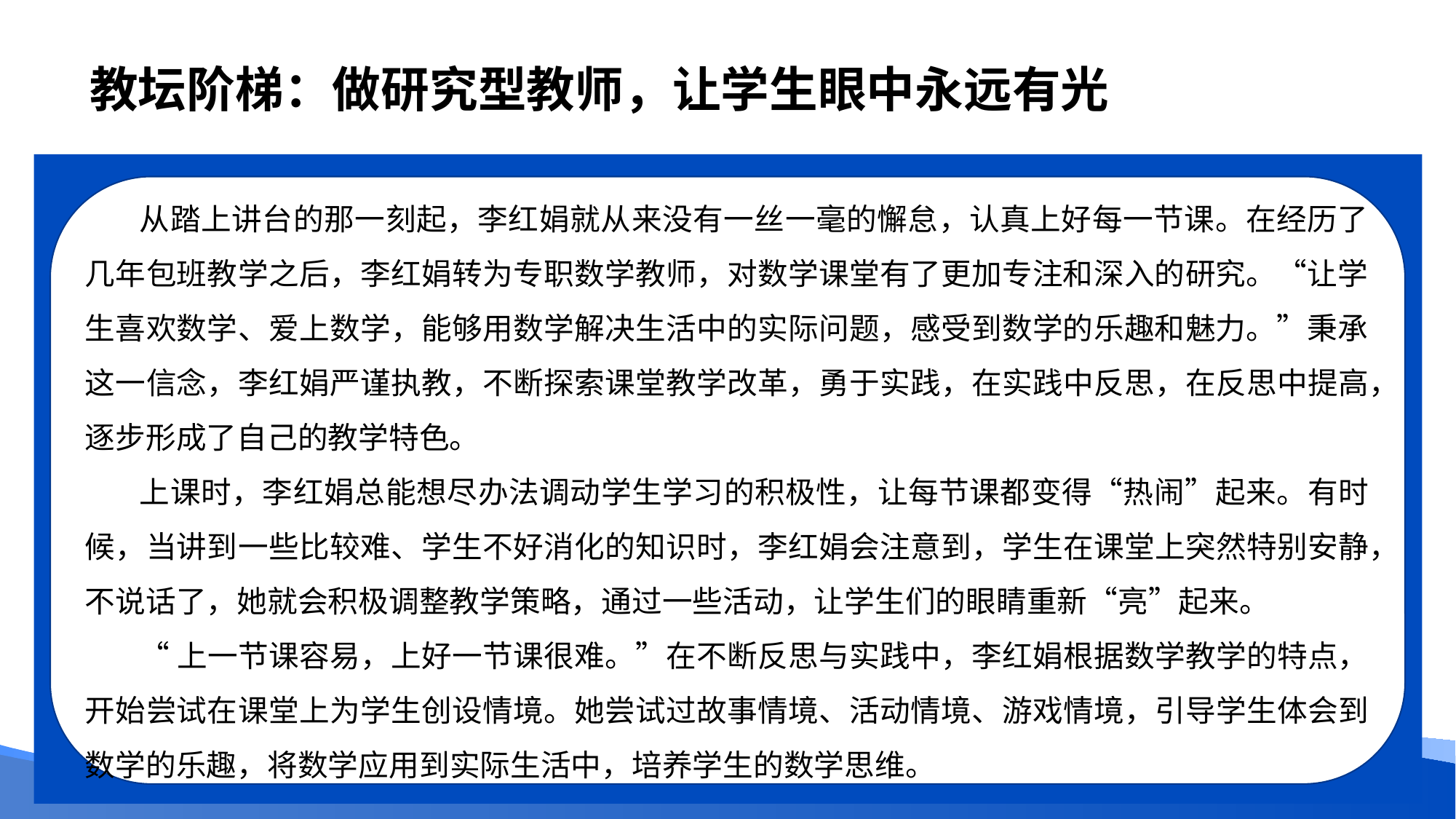

# 教坛阶梯：做研究型教师，让学生眼中永远有光

从踏上讲台的那一刻起，李红娟就从来没有一丝一毫的懈怠，认真上好每一节课。在经历了几年包班教学之后，李红娟转为专职数学教师，对数学课堂有了更加专注和深入的研究。“让学生喜欢数学、爱上数学，能够用数学解决生活中的实际问题，感受到数学的乐趣和魅力。”秉承这一信念，李红娟严谨执教，不断探索课堂教学改革，勇于实践，在实践中反思，在反思中提高，逐步形成了自己的教学特色。
上课时，李红娟总能想尽办法调动学生学习的积极性，让每节课都变得“热闹”起来。有时候，当讲到一些比较难、学生不好消化的知识时，李红娟会注意到，学生在课堂上突然特别安静，不说话了，她就会积极调整教学策略，通过一些活动，让学生们的眼睛重新“亮”起来。
“上一节课容易，上好一节课很难。”在不断反思与实践中，李红娟根据数学教学的特点，开始尝试在课堂上为学生创设情境。她尝试过故事情境、活动情境、游戏情境，引导学生体会到数学的乐趣，将数学应用到实际生活中，培养学生的数学思维。